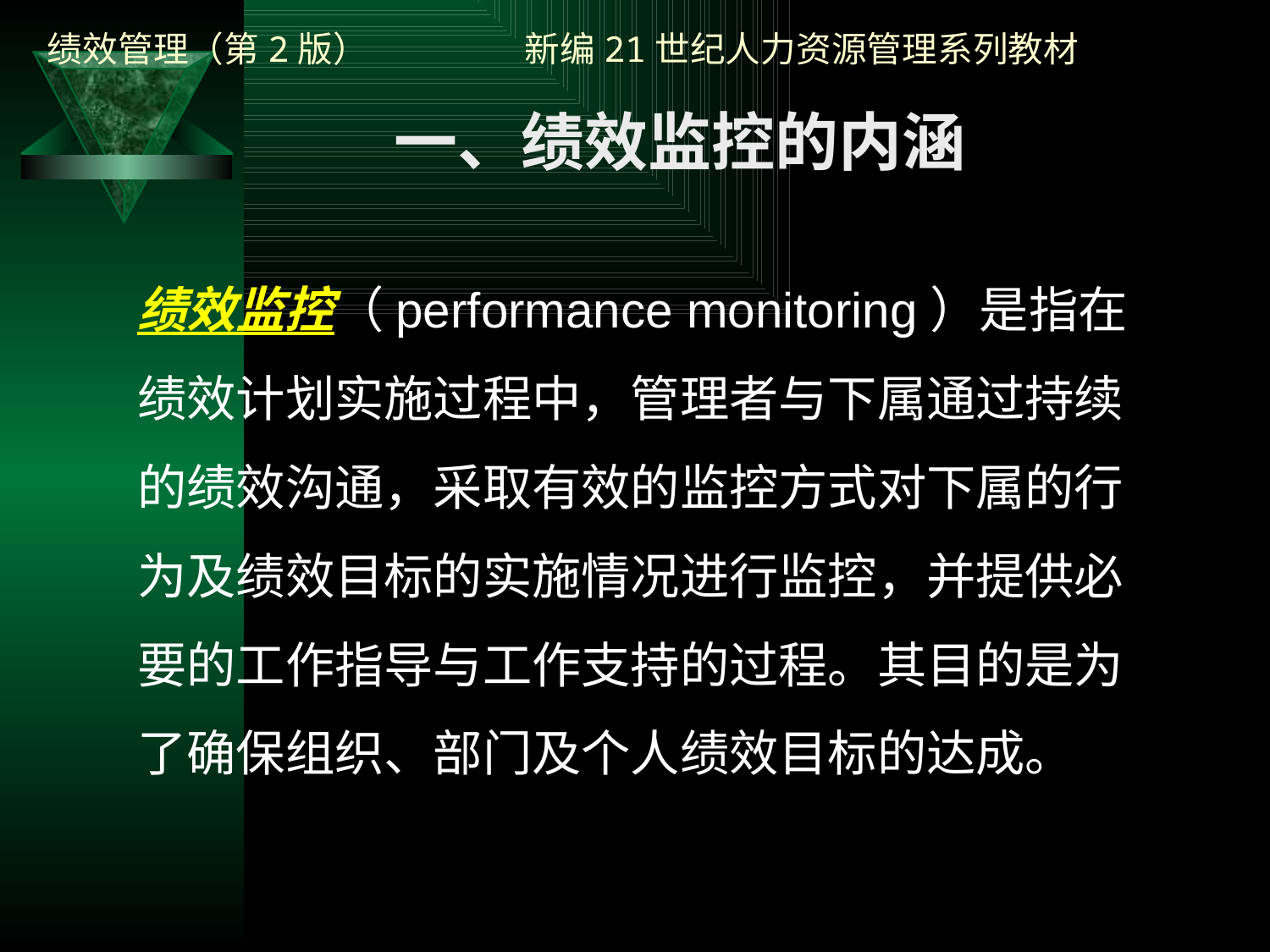

一、绩效监控的内涵
绩效监控（performance monitoring）是指在绩效计划实施过程中，管理者与下属通过持续的绩效沟通，采取有效的监控方式对下属的行为及绩效目标的实施情况进行监控，并提供必要的工作指导与工作支持的过程。其目的是为了确保组织、部门及个人绩效目标的达成。